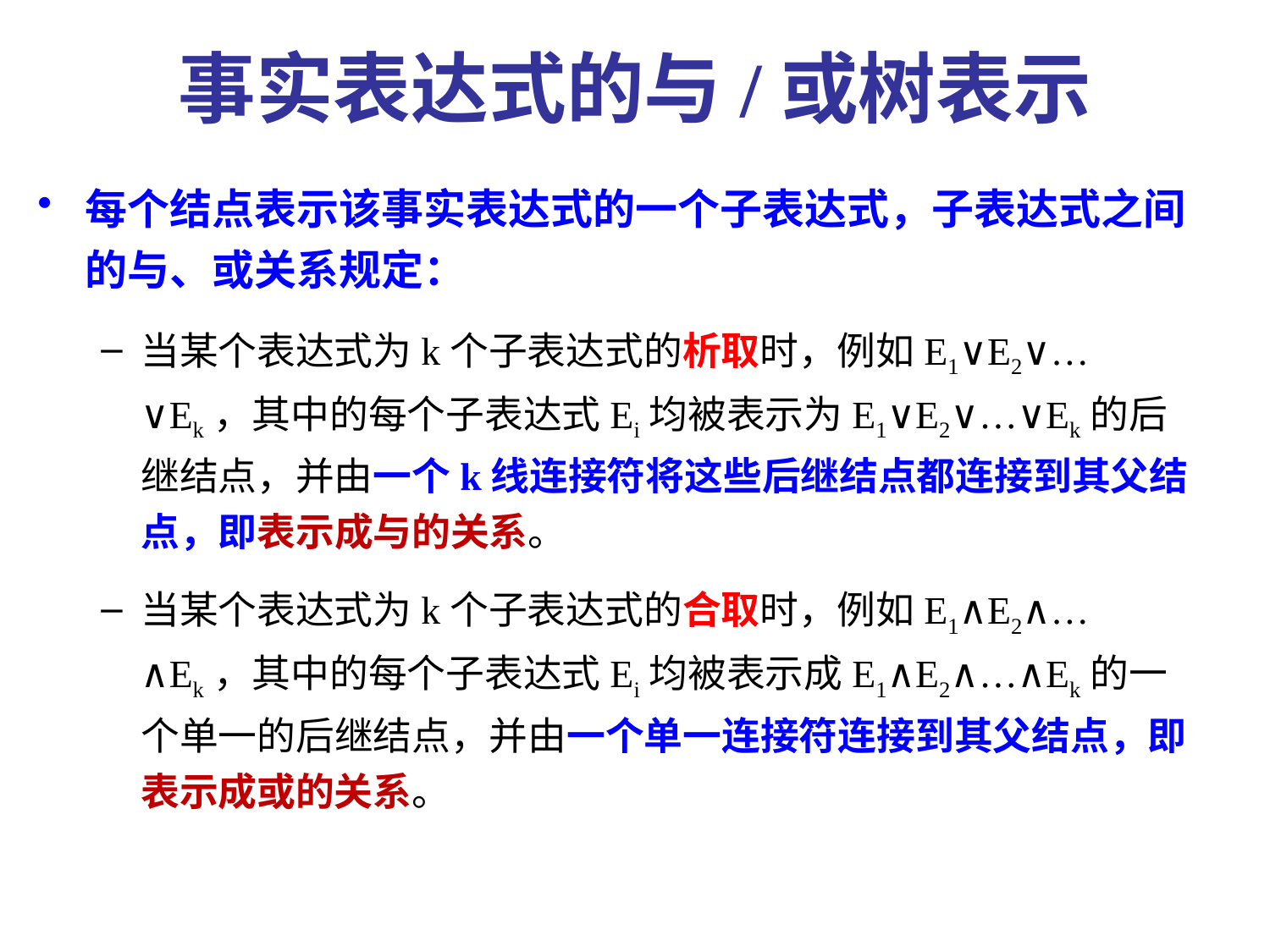

事实表达式的与/或树表示
每个结点表示该事实表达式的一个子表达式，子表达式之间的与、或关系规定：
当某个表达式为k个子表达式的析取时，例如E1∨E2∨…∨Ek，其中的每个子表达式Ei均被表示为E1∨E2∨…∨Ek的后继结点，并由一个k线连接符将这些后继结点都连接到其父结点，即表示成与的关系。
当某个表达式为k个子表达式的合取时，例如E1∧E2∧…∧Ek，其中的每个子表达式Ei均被表示成E1∧E2∧…∧Ek的一个单一的后继结点，并由一个单一连接符连接到其父结点，即表示成或的关系。